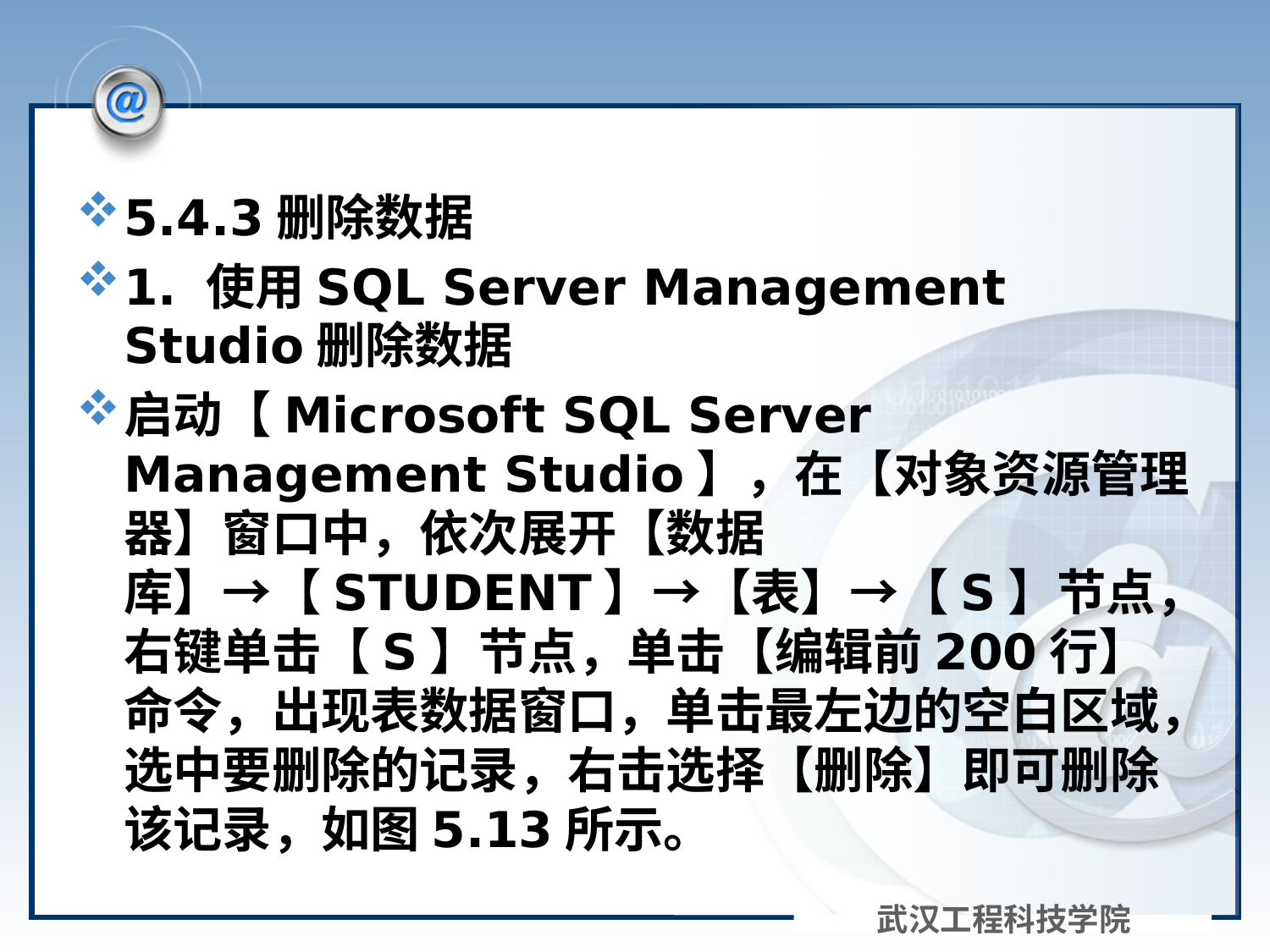

#
5.4.3删除数据
1. 使用SQL Server Management Studio删除数据
启动【Microsoft SQL Server Management Studio】，在【对象资源管理器】窗口中，依次展开【数据库】→【STUDENT】→【表】→【S】节点，右键单击【S】节点，单击【编辑前200行】命令，出现表数据窗口，单击最左边的空白区域，选中要删除的记录，右击选择【删除】即可删除该记录，如图5.13所示。

武汉工程科技学院